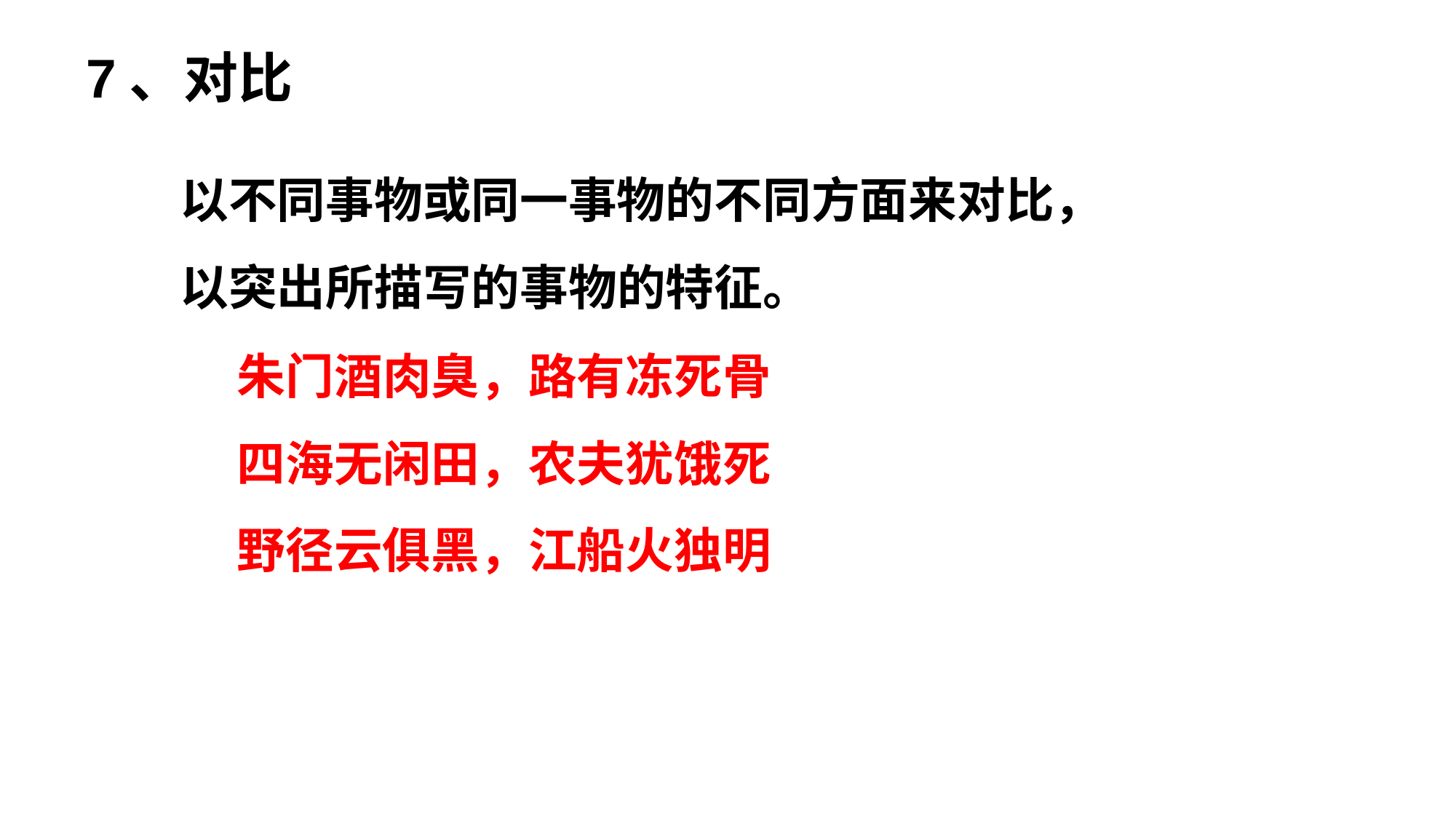

7、对比
以不同事物或同一事物的不同方面来对比，
以突出所描写的事物的特征。
   朱门酒肉臭，路有冻死骨
   四海无闲田，农夫犹饿死
   野径云俱黑，江船火独明